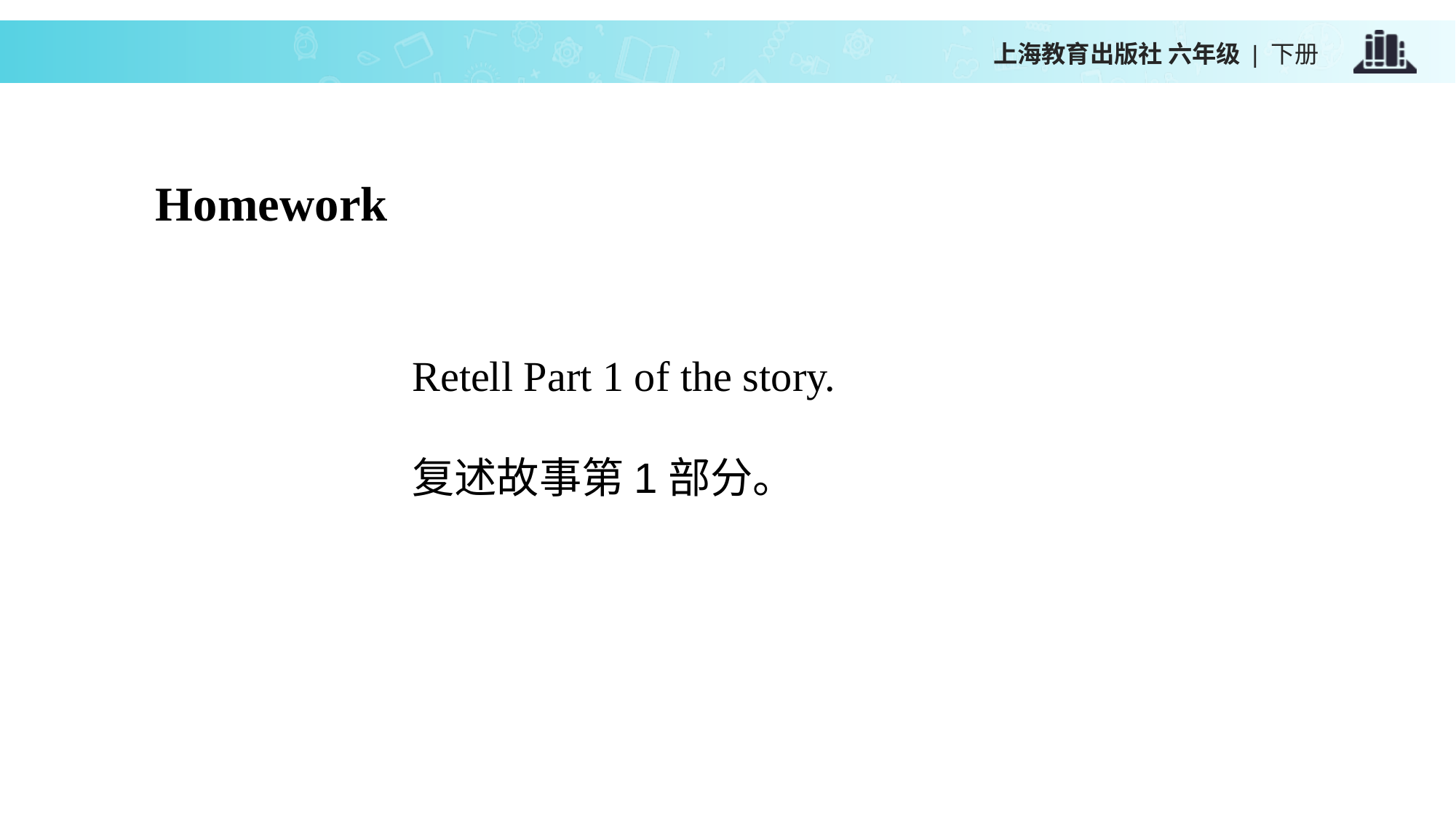

上海教育出版社 六年级 | 下册
Homework

Retell Part 1 of the story.

复述故事第1部分。